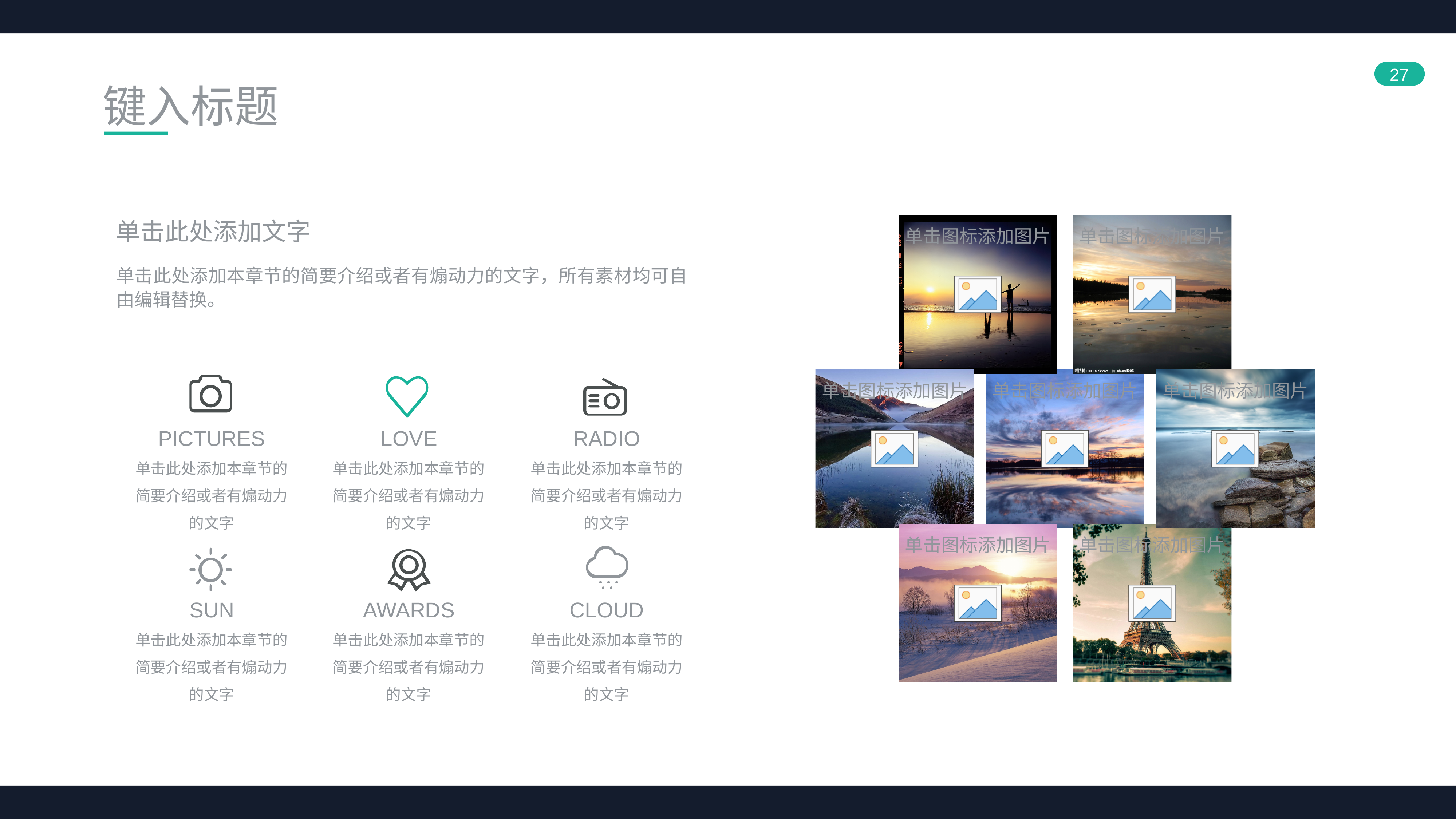

键入标题

单击此处添加文字
单击此处添加本章节的简要介绍或者有煽动力的文字，所有素材均可自由编辑替换。

PICTURES
LOVE
RADIO
单击此处添加本章节的简要介绍或者有煽动力的文字
单击此处添加本章节的简要介绍或者有煽动力的文字
单击此处添加本章节的简要介绍或者有煽动力的文字

SUN
AWARDS
CLOUD
单击此处添加本章节的简要介绍或者有煽动力的文字
单击此处添加本章节的简要介绍或者有煽动力的文字
单击此处添加本章节的简要介绍或者有煽动力的文字